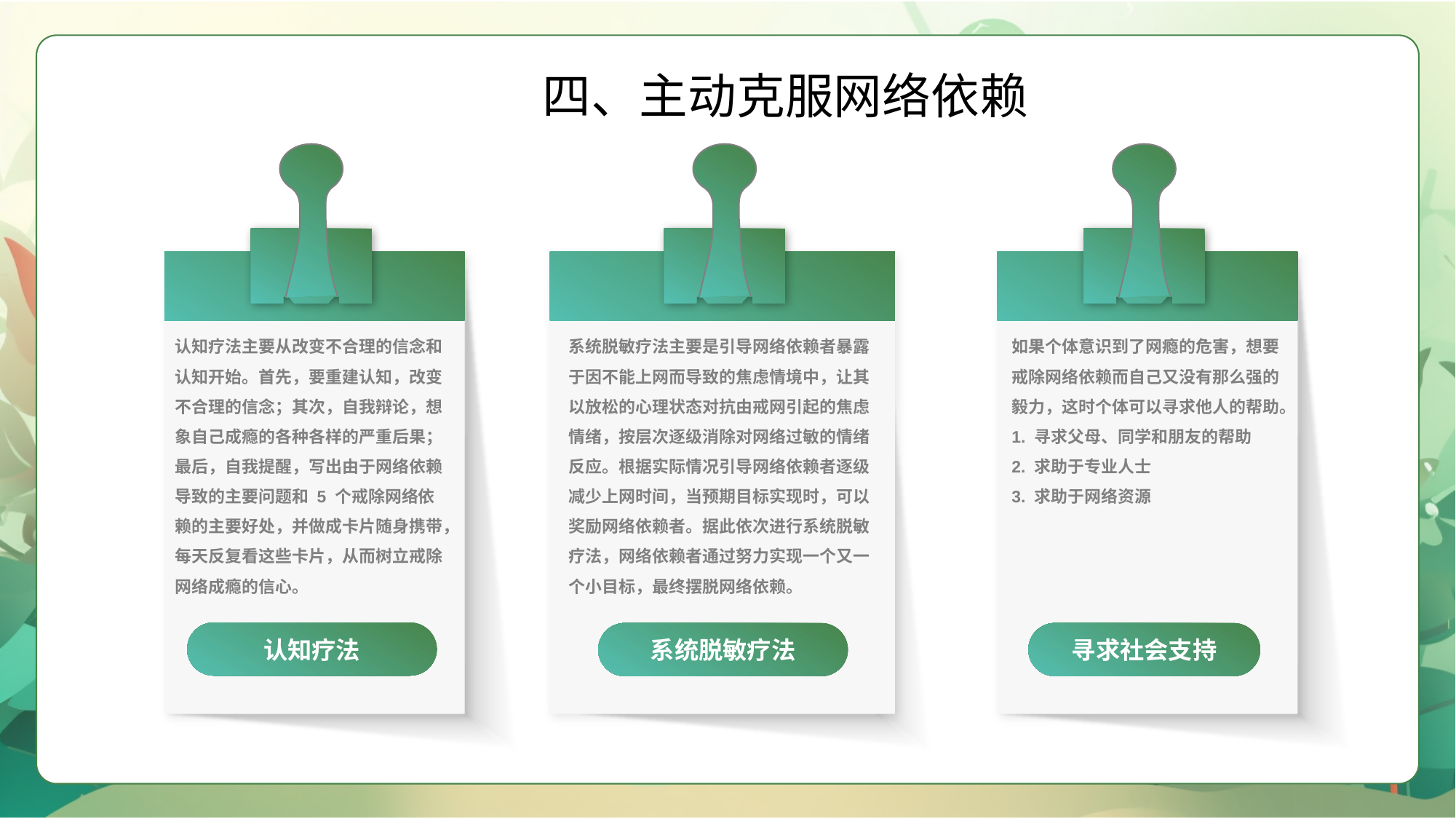

四、主动克服网络依赖

认知疗法主要从改变不合理的信念和认知开始。首先，要重建认知，改变不合理的信念；其次，自我辩论，想象自己成瘾的各种各样的严重后果；最后，自我提醒，写出由于网络依赖导致的主要问题和 5 个戒除网络依赖的主要好处，并做成卡片随身携带，每天反复看这些卡片，从而树立戒除网络成瘾的信心。
系统脱敏疗法主要是引导网络依赖者暴露于因不能上网而导致的焦虑情境中，让其以放松的心理状态对抗由戒网引起的焦虑情绪，按层次逐级消除对网络过敏的情绪反应。根据实际情况引导网络依赖者逐级减少上网时间，当预期目标实现时，可以奖励网络依赖者。据此依次进行系统脱敏疗法，网络依赖者通过努力实现一个又一个小目标，最终摆脱网络依赖。
如果个体意识到了网瘾的危害，想要
戒除网络依赖而自己又没有那么强的毅力，这时个体可以寻求他人的帮助。
1. 寻求父母、同学和朋友的帮助
2. 求助于专业人士
3. 求助于网络资源
认知疗法
系统脱敏疗法
寻求社会支持